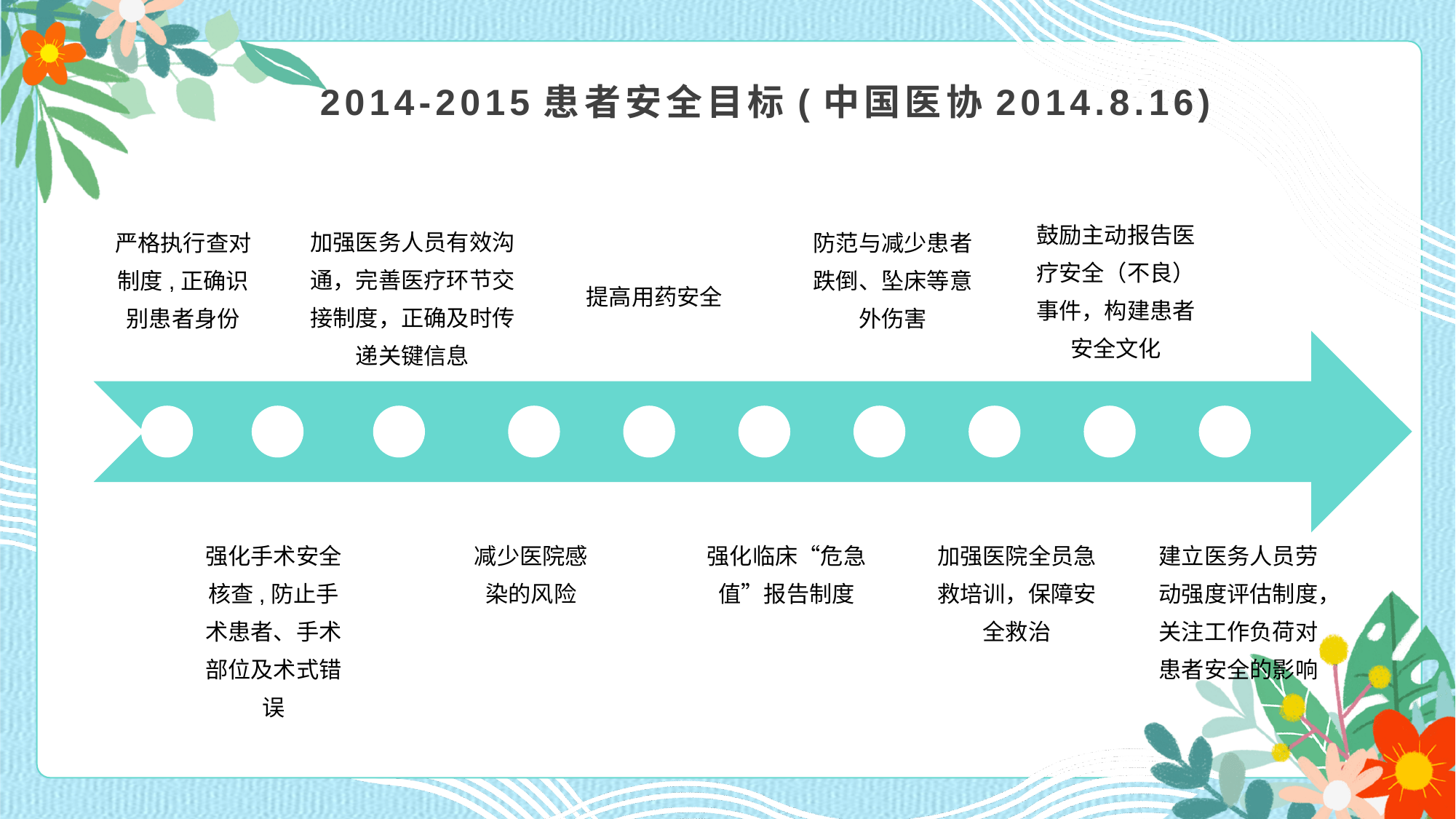

2014-2015患者安全目标(中国医协2014.8.16)
严格执行查对制度,正确识别患者身份
防范与减少患者跌倒、坠床等意外伤害
鼓励主动报告医疗安全（不良）事件，构建患者安全文化
提高用药安全
加强医务人员有效沟通，完善医疗环节交接制度，正确及时传递关键信息

强化手术安全核查,防止手术患者、手术部位及术式错误
减少医院感染的风险
强化临床“危急值”报告制度
加强医院全员急救培训，保障安全救治
建立医务人员劳动强度评估制度，关注工作负荷对患者安全的影响